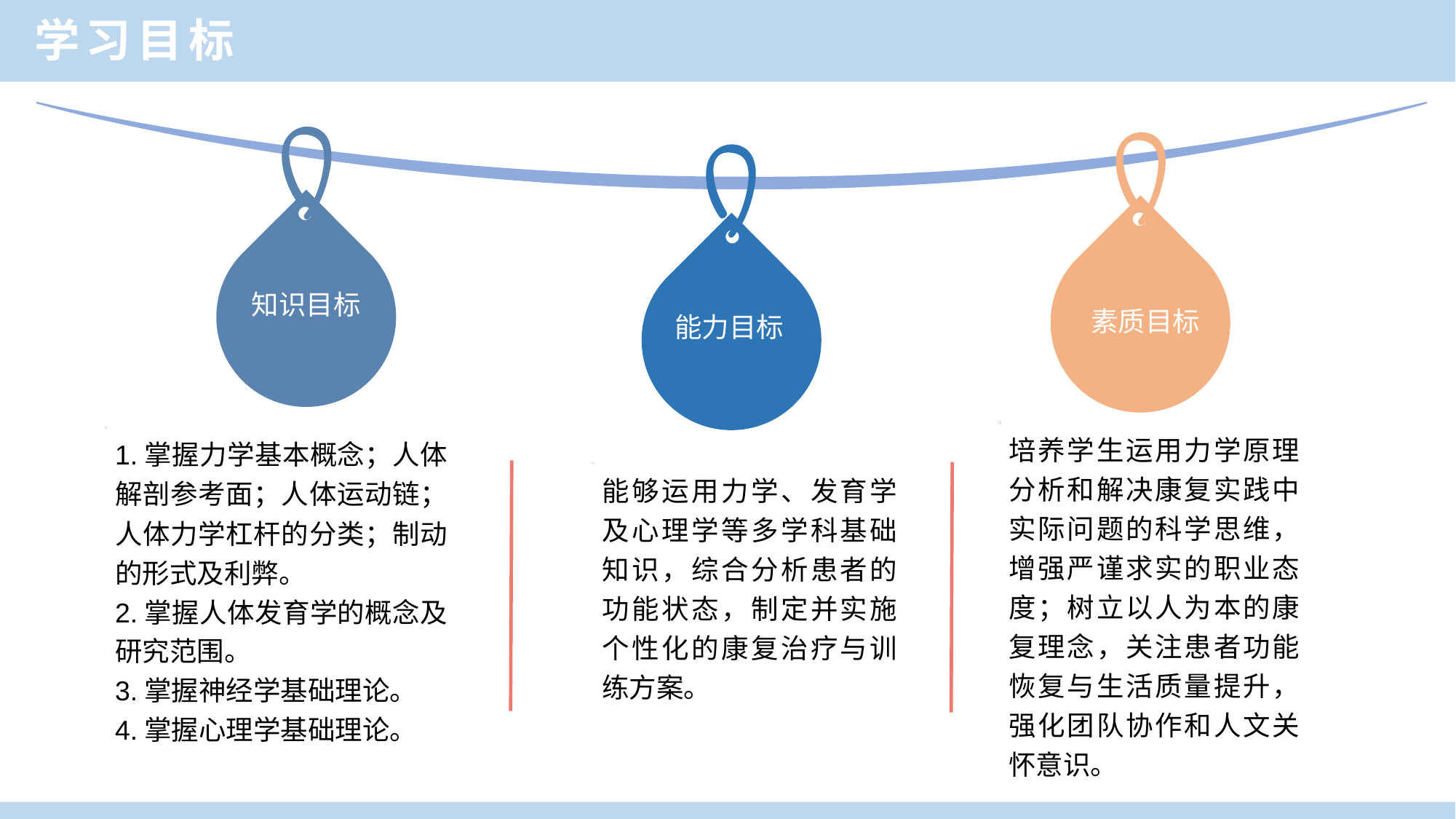

学习目标

知识目标

素质目标

能力目标
培养学生运用力学原理分析和解决康复实践中实际问题的科学思维，增强严谨求实的职业态度；树立以人为本的康复理念，关注患者功能恢复与生活质量提升，强化团队协作和人文关怀意识。
1.掌握力学基本概念；人体解剖参考面；人体运动链；人体力学杠杆的分类；制动的形式及利弊。
2.掌握人体发育学的概念及研究范围。
3.掌握神经学基础理论。
4.掌握心理学基础理论。
能够运用力学、发育学及心理学等多学科基础知识，综合分析患者的功能状态，制定并实施个性化的康复治疗与训练方案。